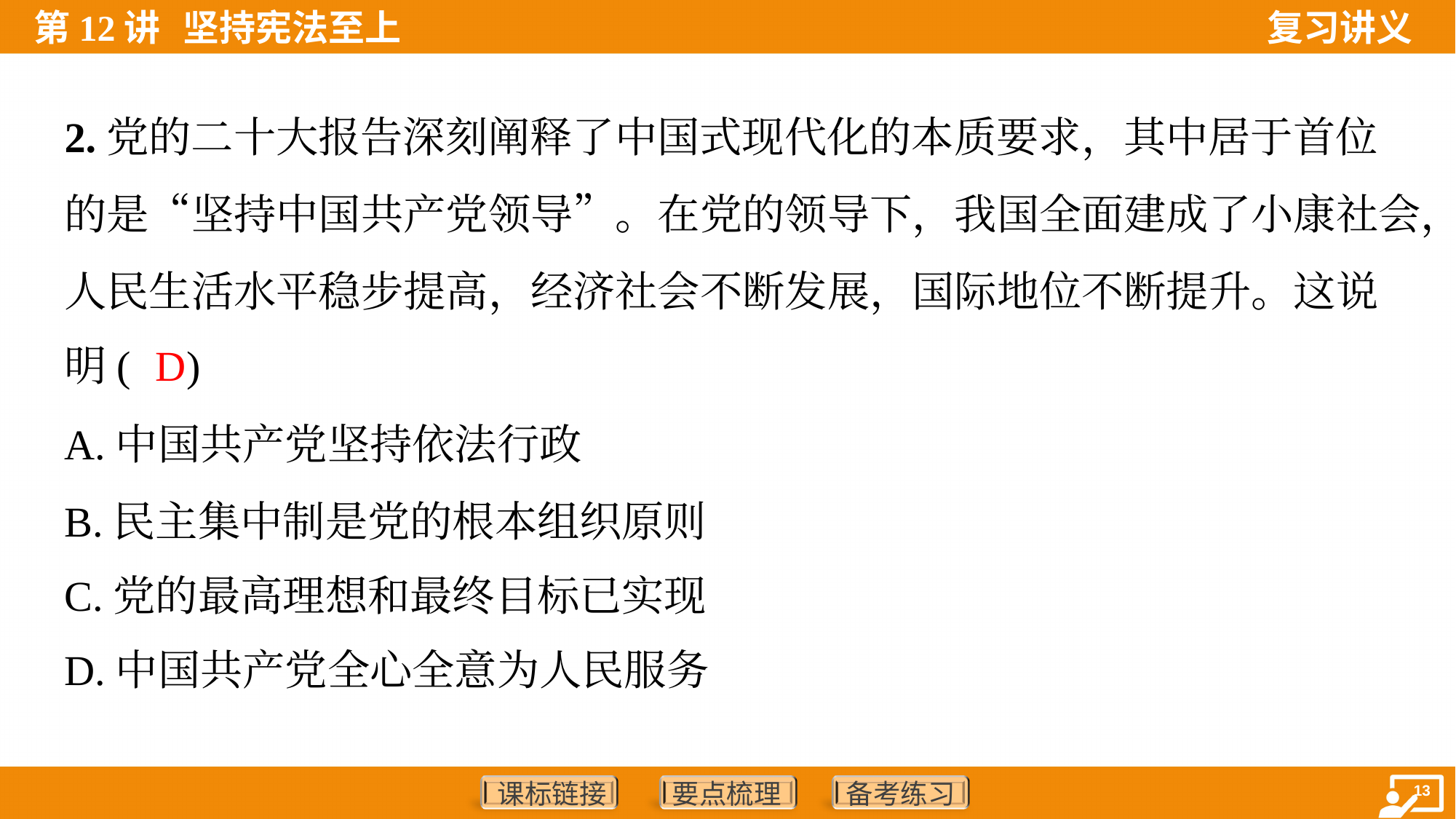

2.党的二十大报告深刻阐释了中国式现代化的本质要求，其中居于首位
的是“坚持中国共产党领导”。在党的领导下，我国全面建成了小康社会，
人民生活水平稳步提高，经济社会不断发展，国际地位不断提升。这说
明(     )
D
A.中国共产党坚持依法行政
B.民主集中制是党的根本组织原则
C.党的最高理想和最终目标已实现
D.中国共产党全心全意为人民服务